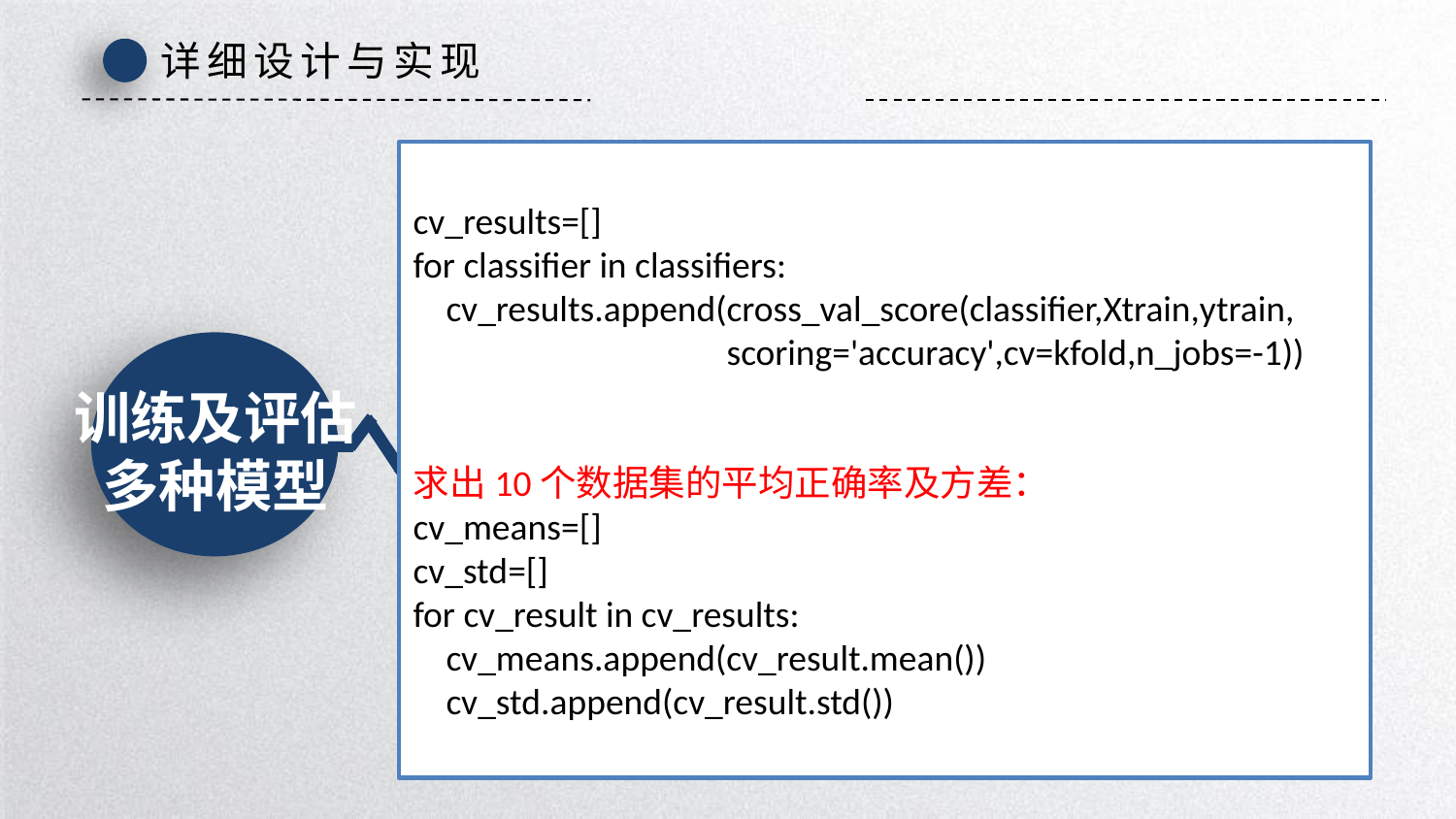

详细设计与实现

cv_results=[]
for classifier in classifiers:
    cv_results.append(cross_val_score(classifier,Xtrain,ytrain,
                                      scoring='accuracy',cv=kfold,n_jobs=-1))

求出10个数据集的平均正确率及方差：
cv_means=[]
cv_std=[]
for cv_result in cv_results:
    cv_means.append(cv_result.mean())
    cv_std.append(cv_result.std())

训练及评估
多种模型